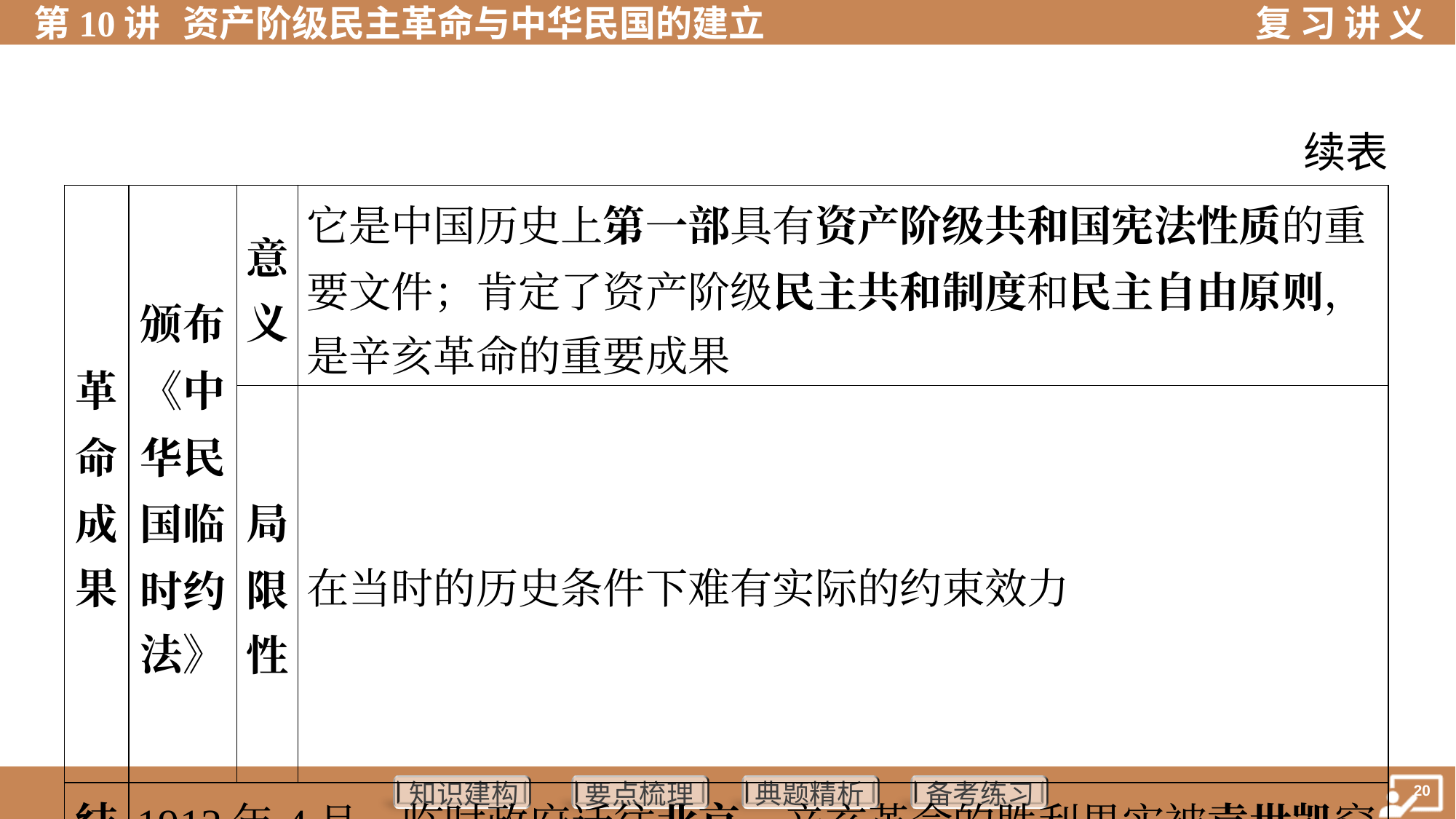

续表
| 革 命 成 果 | 颁布 《中 华民 国临 时约 法》 | 意 义 | 它是中国历史上第一部具有资产阶级共和国宪法性质的重 要文件；肯定了资产阶级民主共和制度和民主自由原则， 是辛亥革命的重要成果 |
| --- | --- | --- | --- |
|  |  | 局 限 性 | 在当时的历史条件下难有实际的约束效力 |
| 结 果 | 1912年4月，临时政府迁往北京，辛亥革命的胜利果实被袁世凯窃 取 |  |  |